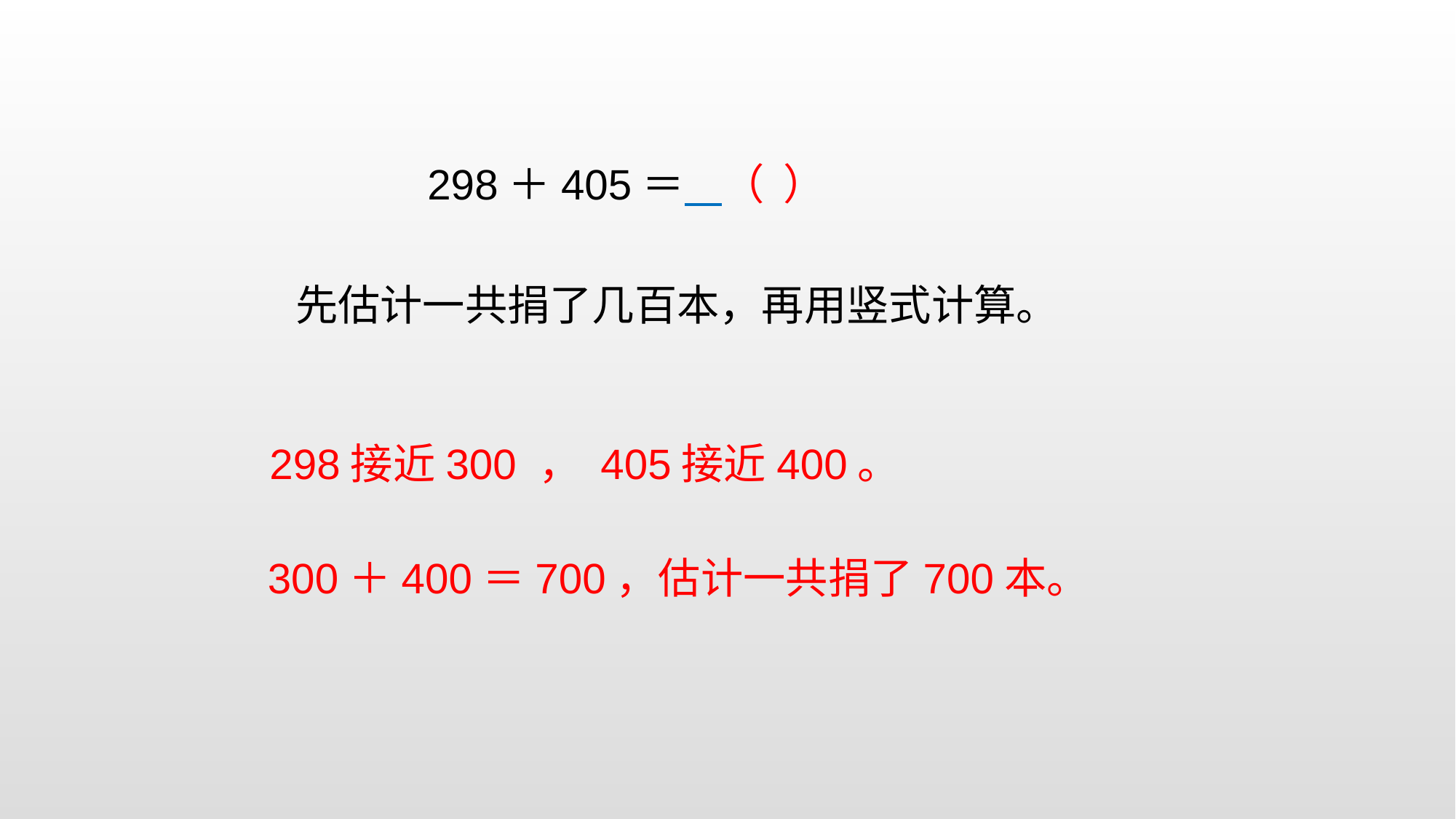

298＋405＝    （  ）
先估计一共捐了几百本，再用竖式计算。
298接近300 ， 405接近400。
300＋400＝700，估计一共捐了700本。